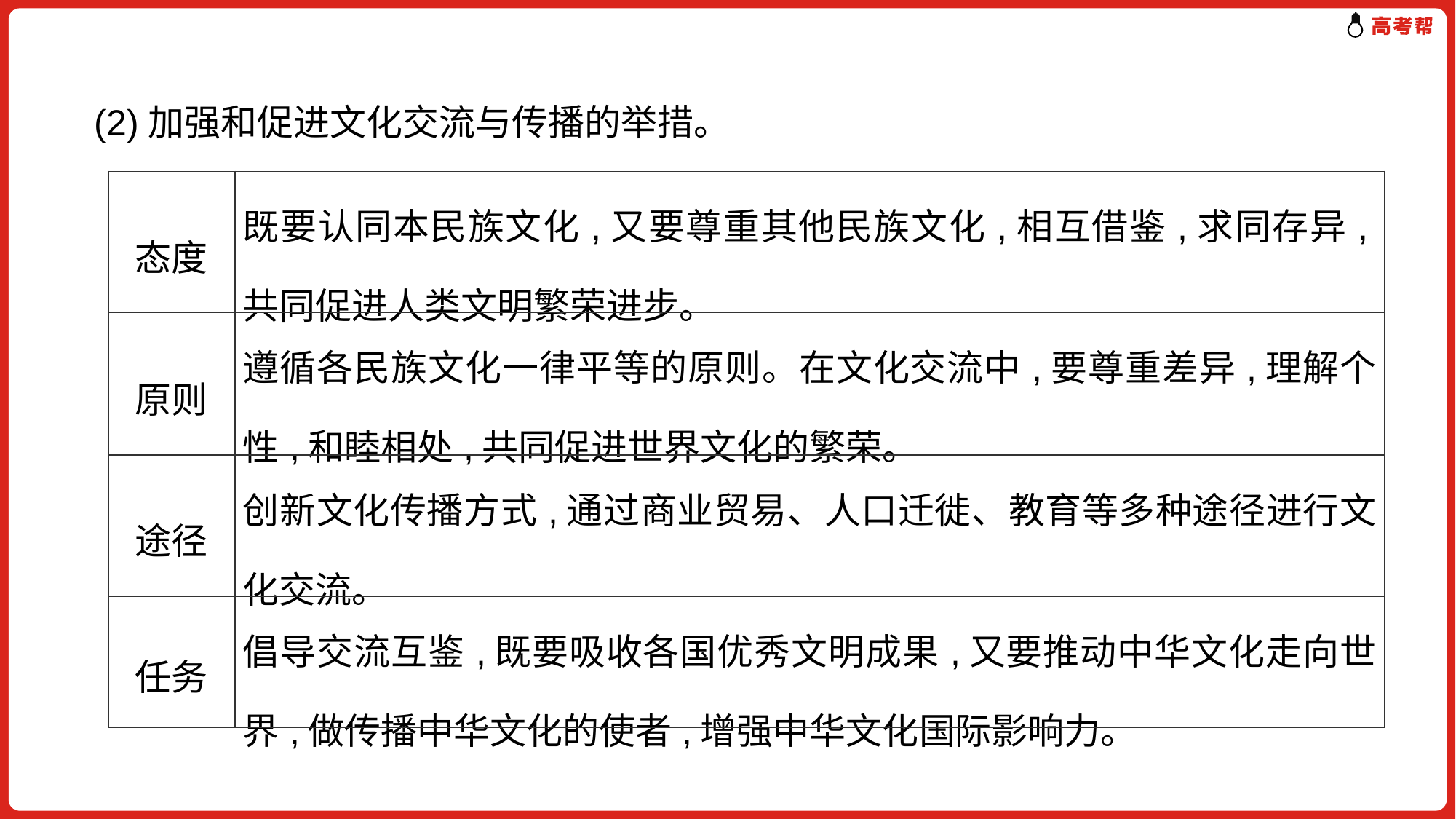

(2)加强和促进文化交流与传播的举措。

| 态度 | 既要认同本民族文化,又要尊重其他民族文化,相互借鉴,求同存异,共同促进人类文明繁荣进步。 |
| --- | --- |
| 原则 | 遵循各民族文化一律平等的原则。在文化交流中,要尊重差异,理解个性,和睦相处,共同促进世界文化的繁荣。 |
| 途径 | 创新文化传播方式,通过商业贸易、人口迁徙、教育等多种途径进行文化交流。 |
| 任务 | 倡导交流互鉴,既要吸收各国优秀文明成果,又要推动中华文化走向世界,做传播中华文化的使者,增强中华文化国际影响力。 |